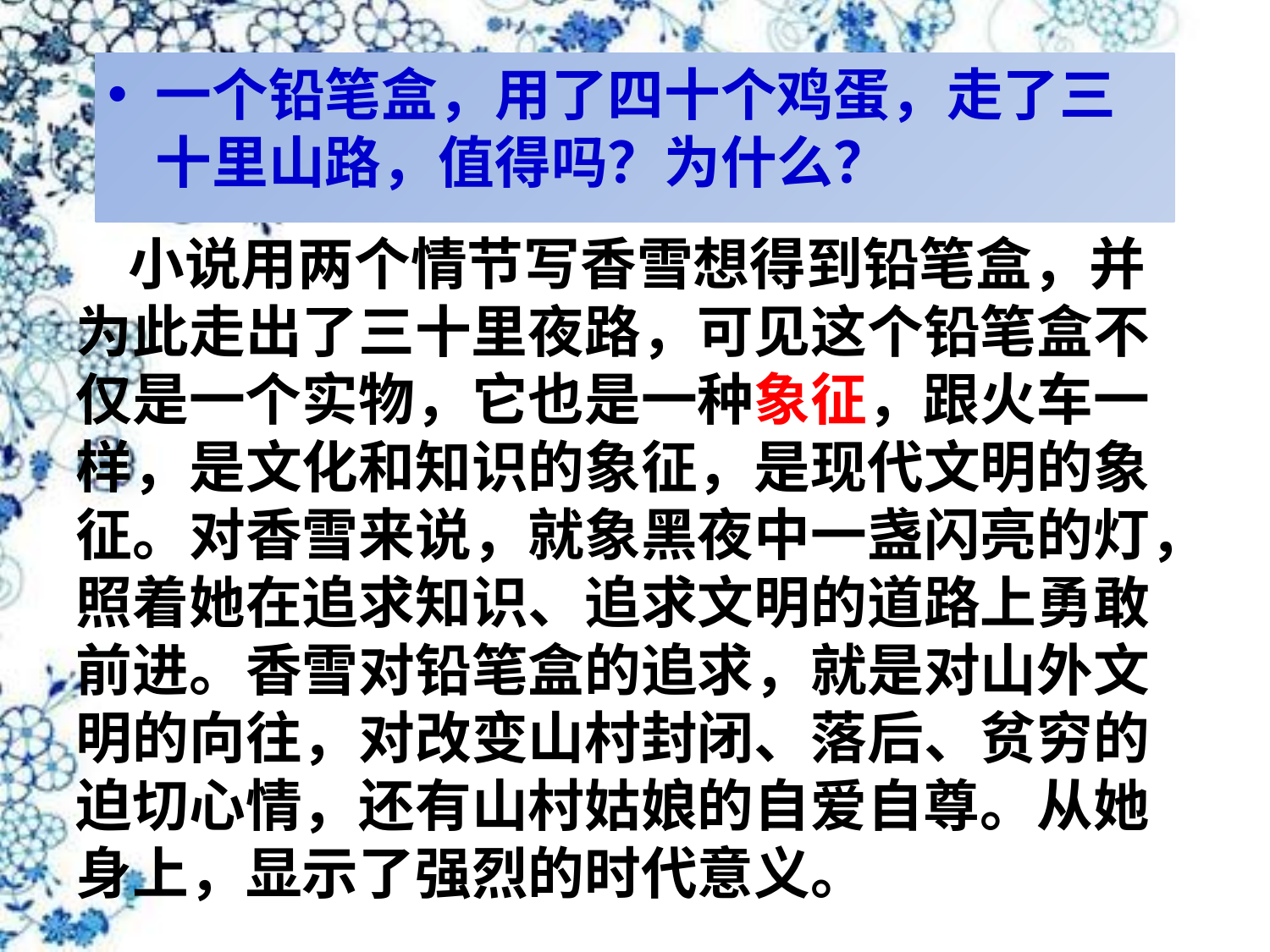

一个铅笔盒，用了四十个鸡蛋，走了三十里山路，值得吗？为什么？
   小说用两个情节写香雪想得到铅笔盒，并为此走出了三十里夜路，可见这个铅笔盒不仅是一个实物，它也是一种象征，跟火车一样，是文化和知识的象征，是现代文明的象征。对香雪来说，就象黑夜中一盏闪亮的灯，照着她在追求知识、追求文明的道路上勇敢前进。香雪对铅笔盒的追求，就是对山外文明的向往，对改变山村封闭、落后、贫穷的迫切心情，还有山村姑娘的自爱自尊。从她身上，显示了强烈的时代意义。